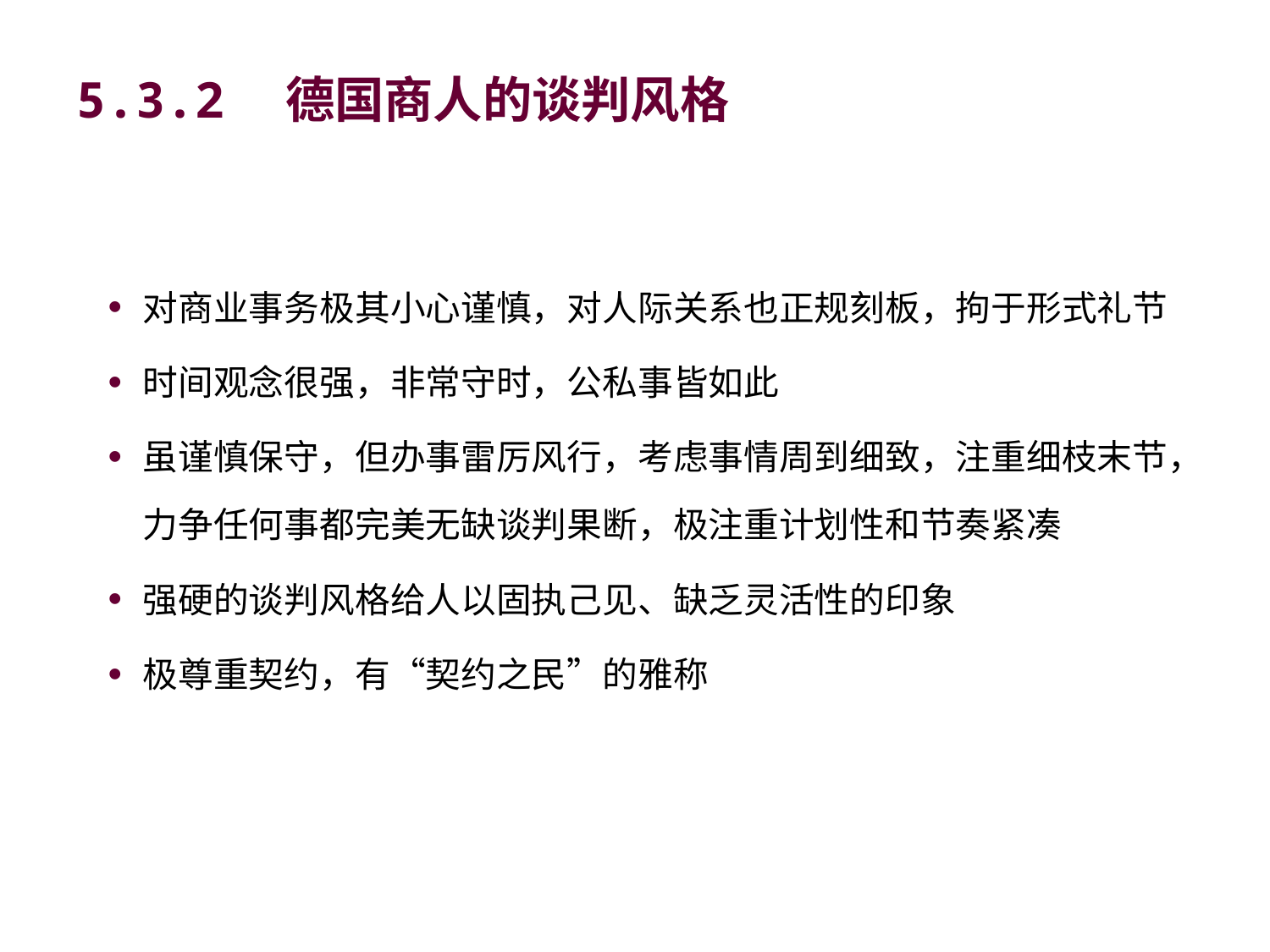

# 5.3.2　德国商人的谈判风格
对商业事务极其小心谨慎，对人际关系也正规刻板，拘于形式礼节
时间观念很强，非常守时，公私事皆如此
虽谨慎保守，但办事雷厉风行，考虑事情周到细致，注重细枝末节，力争任何事都完美无缺谈判果断，极注重计划性和节奏紧凑
强硬的谈判风格给人以固执己见、缺乏灵活性的印象
极尊重契约，有“契约之民”的雅称